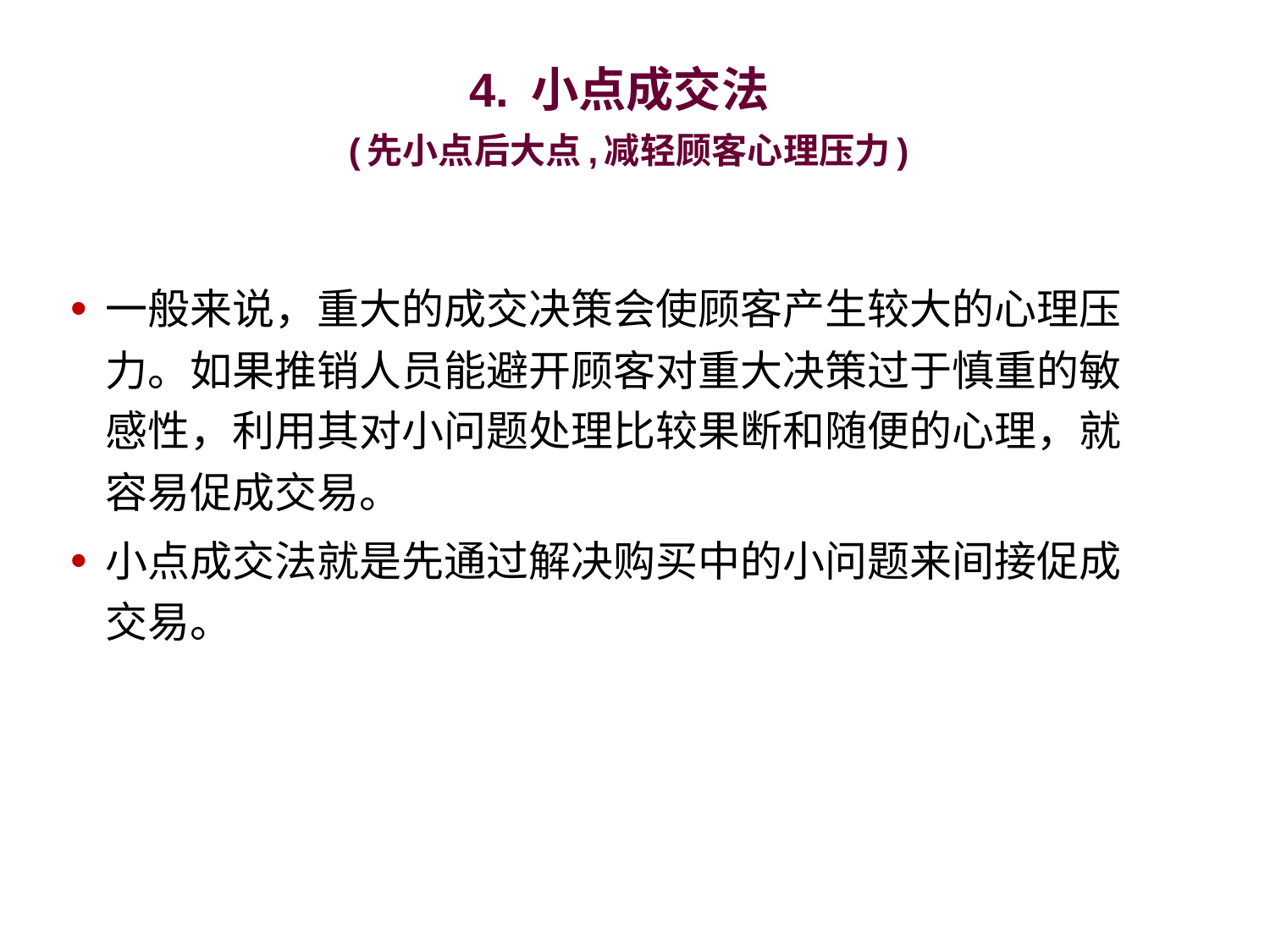

# 4. 小点成交法 (先小点后大点,减轻顾客心理压力)
一般来说，重大的成交决策会使顾客产生较大的心理压力。如果推销人员能避开顾客对重大决策过于慎重的敏感性，利用其对小问题处理比较果断和随便的心理，就容易促成交易。
小点成交法就是先通过解决购买中的小问题来间接促成交易。